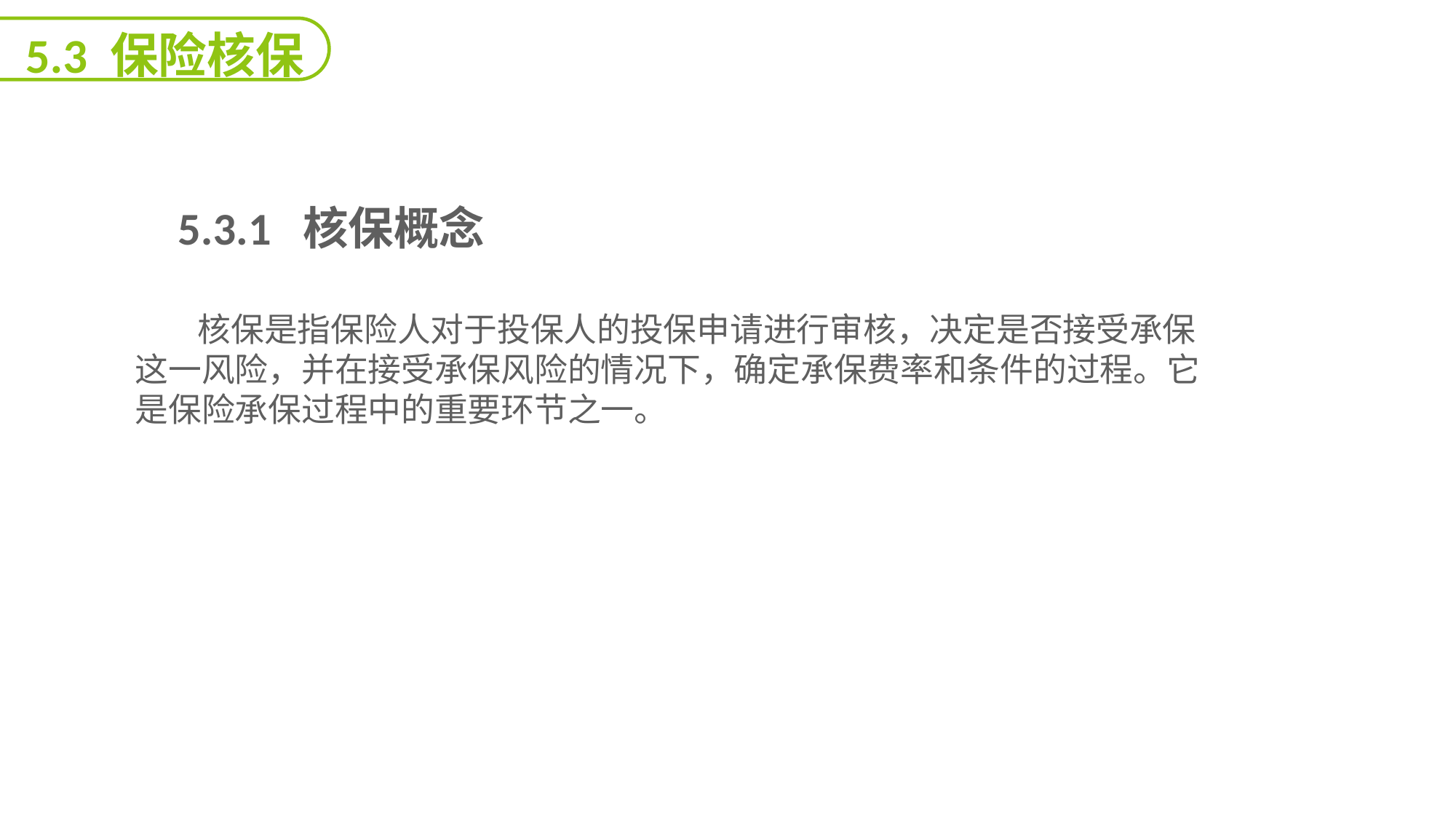

5.3 保险核保
 5.3.1  核保概念

   核保是指保险人对于投保人的投保申请进行审核，决定是否接受承保这一风险，并在接受承保风险的情况下，确定承保费率和条件的过程。它是保险承保过程中的重要环节之一。

能力
目标
延迟符